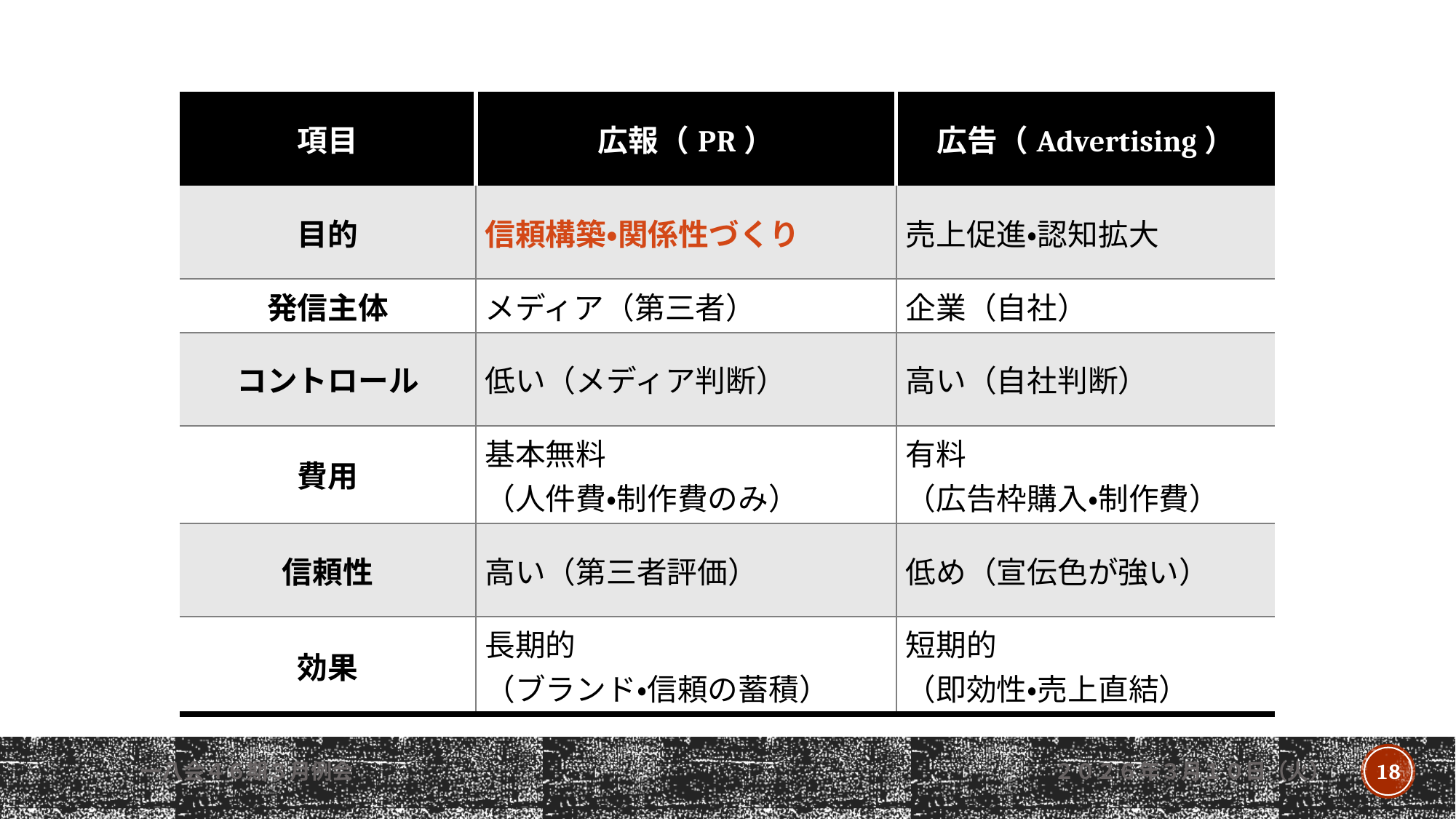

| 項目 | 広報（PR） | 広告（Advertising） |
| --- | --- | --- |
| 目的 | 信頼構築・関係性づくり | 売上促進・認知拡大 |
| 発信主体 | メディア（第三者） | 企業（自社） |
| コントロール | 低い（メディア判断） | 高い（自社判断） |
| 費用 | 基本無料 （人件費・制作費のみ） | 有料 （広告枠購入・制作費） |
| 信頼性 | 高い（第三者評価） | 低め（宣伝色が強い） |
| 効果 | 長期的 （ブランド・信頼の蓄積） | 短期的 （即効性・売上直結） |
一八会４６期３月例会
２０２６年３月１０日（火）
18